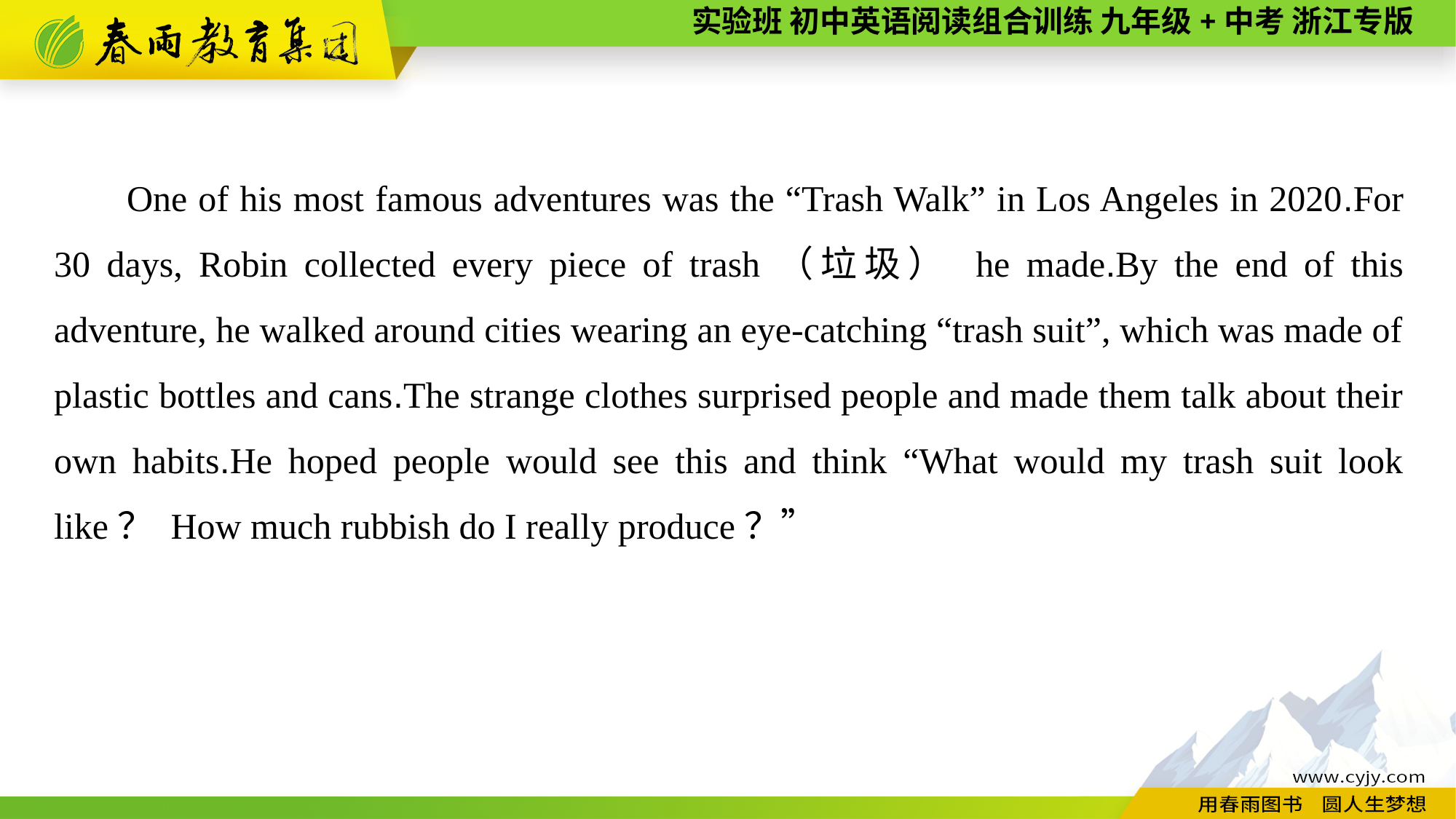

One of his most famous adventures was the “Trash Walk” in Los Angeles in 2020.For 30 days, Robin collected every piece of trash（垃圾） he made.By the end of this adventure, he walked around cities wearing an eye-catching “trash suit”, which was made of plastic bottles and cans.The strange clothes surprised people and made them talk about their own habits.He hoped people would see this and think “What would my trash suit look like？ How much rubbish do I really produce？”